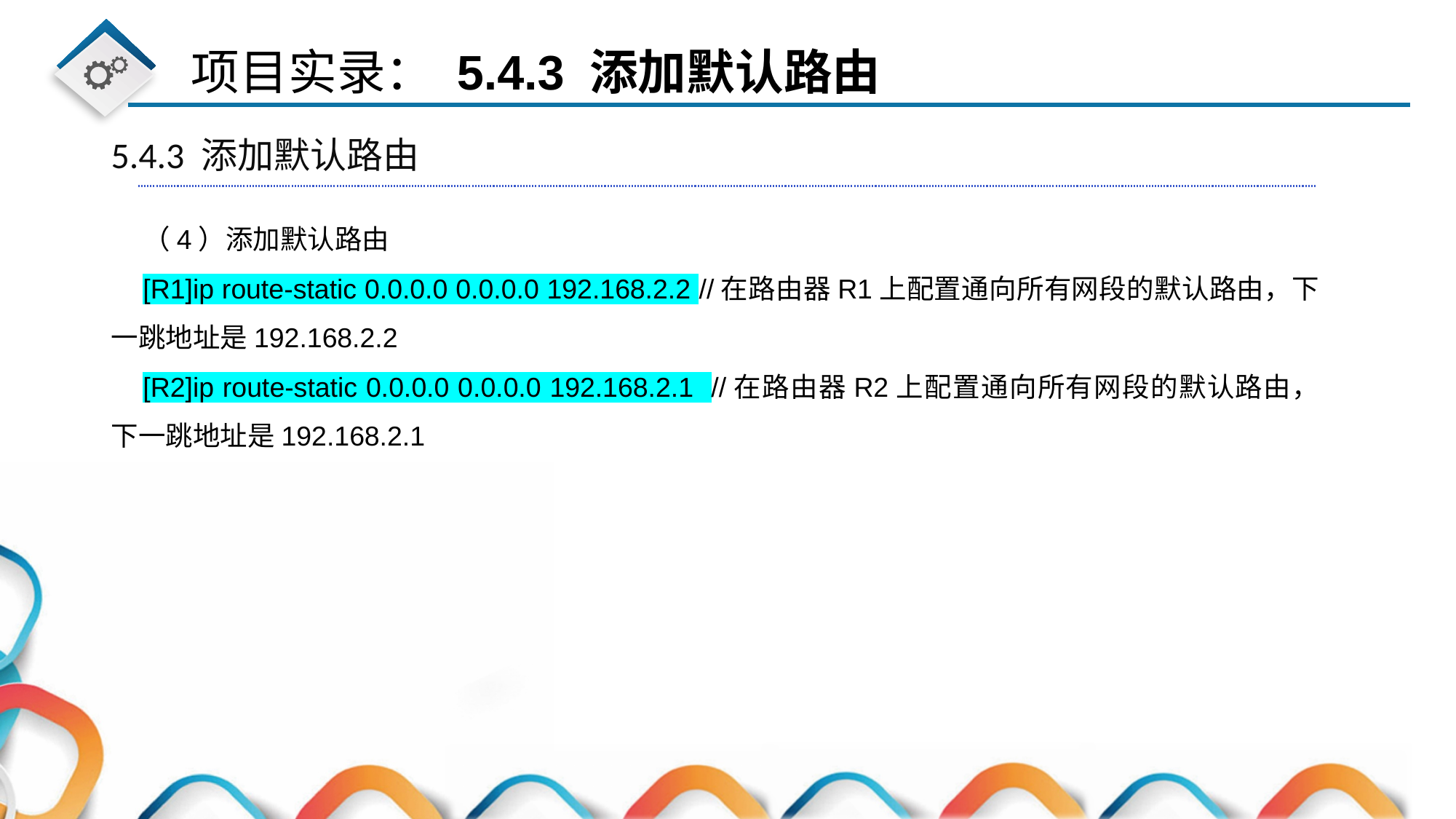

5.4.3 添加默认路由

（4）添加默认路由
[R1]ip route-static 0.0.0.0 0.0.0.0 192.168.2.2 //在路由器R1上配置通向所有网段的默认路由，下一跳地址是192.168.2.2
[R2]ip route-static 0.0.0.0 0.0.0.0 192.168.2.1  //在路由器R2上配置通向所有网段的默认路由，下一跳地址是192.168.2.1